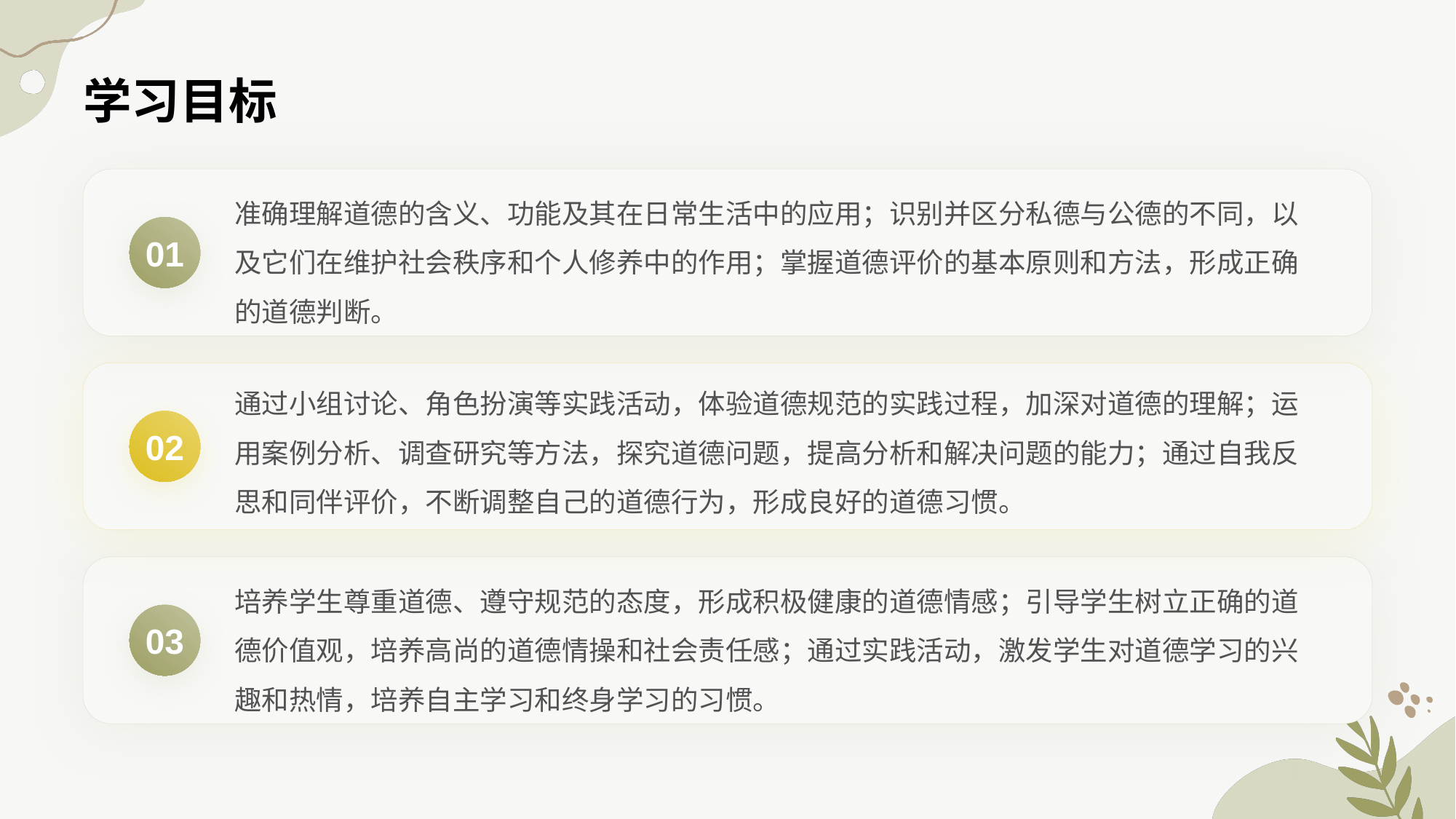

学习目标

准确理解道德的含义、功能及其在日常生活中的应用；识别并区分私德与公德的不同，以及它们在维护社会秩序和个人修养中的作用；掌握道德评价的基本原则和方法，形成正确的道德判断。
01
通过小组讨论、角色扮演等实践活动，体验道德规范的实践过程，加深对道德的理解；运用案例分析、调查研究等方法，探究道德问题，提高分析和解决问题的能力；通过自我反思和同伴评价，不断调整自己的道德行为，形成良好的道德习惯。

02
培养学生尊重道德、遵守规范的态度，形成积极健康的道德情感；引导学生树立正确的道德价值观，培养高尚的道德情操和社会责任感；通过实践活动，激发学生对道德学习的兴趣和热情，培养自主学习和终身学习的习惯。

03